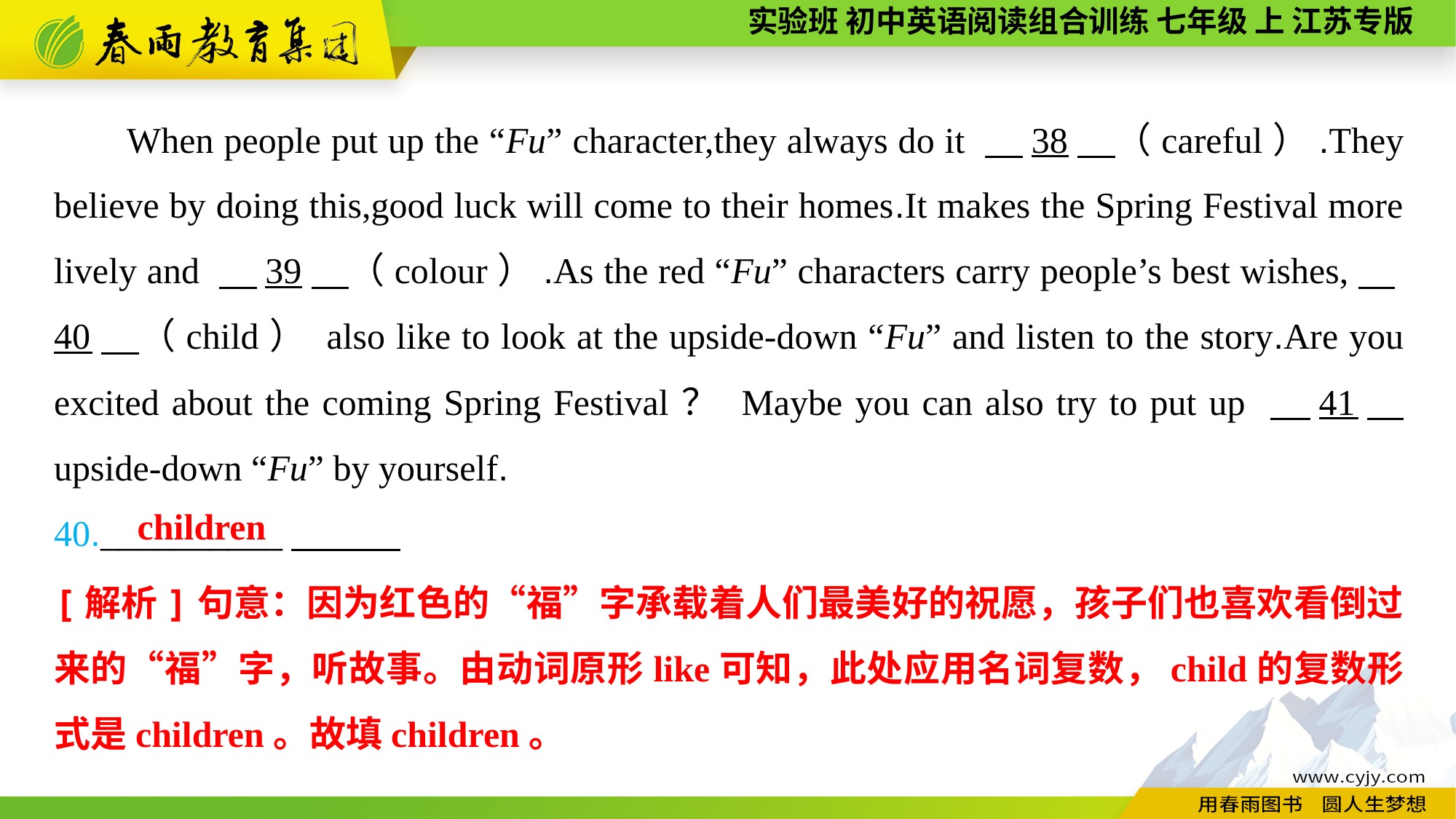

When people put up the “Fu” character,they always do it 　38　（careful）.They believe by doing this,good luck will come to their homes.It makes the Spring Festival more lively and 　39　（colour）.As the red “Fu” characters carry people’s best wishes,　40　（child） also like to look at the upside-down “Fu” and listen to the story.Are you excited about the coming Spring Festival？ Maybe you can also try to put up 　41　 upside-down “Fu” by yourself.
40.__________
children
[解析]句意：因为红色的“福”字承载着人们最美好的祝愿，孩子们也喜欢看倒过来的“福”字，听故事。由动词原形like可知，此处应用名词复数，child的复数形式是children。故填children。